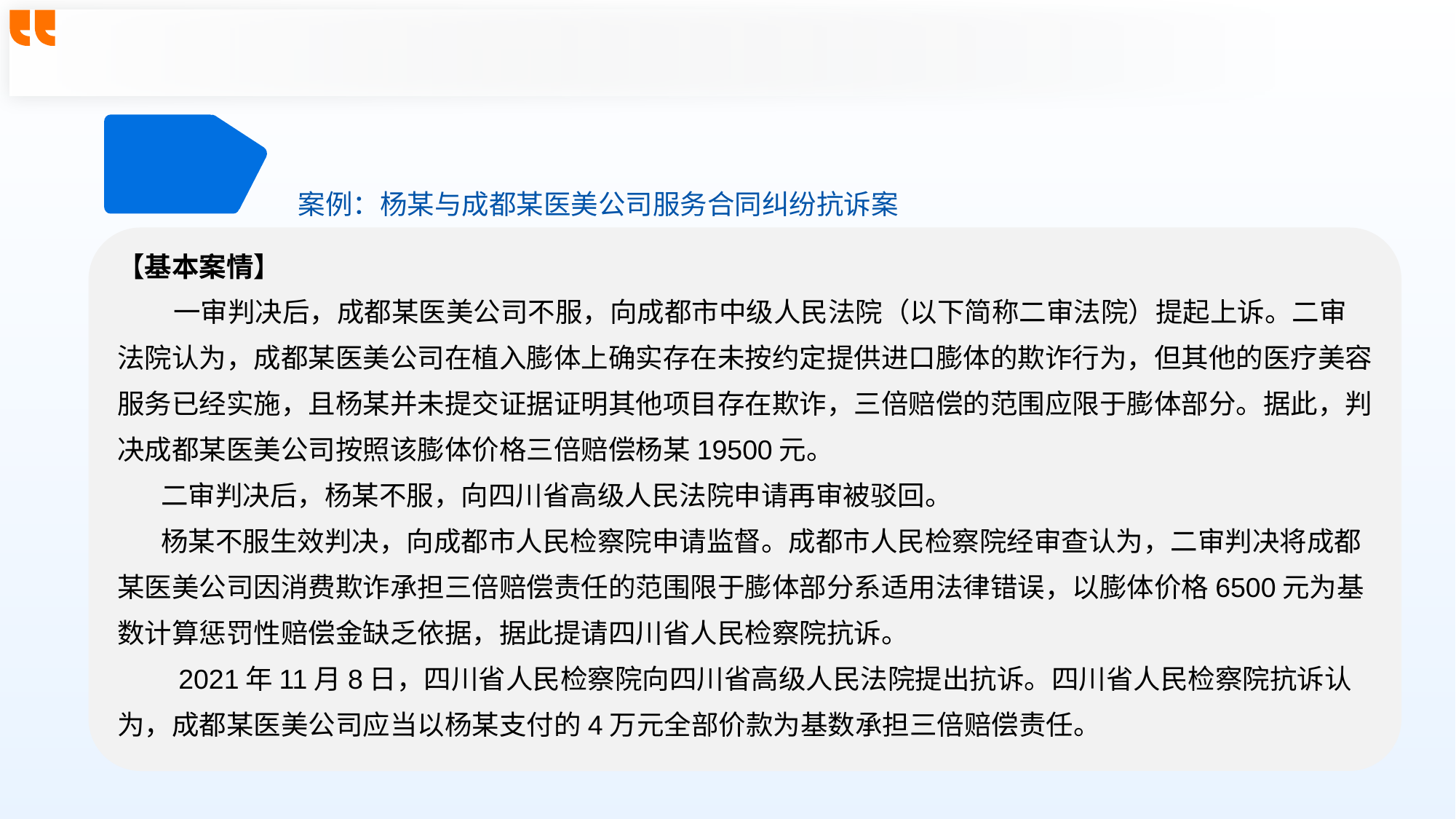

案例：杨某与成都某医美公司服务合同纠纷抗诉案

【基本案情】
        一审判决后，成都某医美公司不服，向成都市中级人民法院（以下简称二审法院）提起上诉。二审法院认为，成都某医美公司在植入膨体上确实存在未按约定提供进口膨体的欺诈行为，但其他的医疗美容服务已经实施，且杨某并未提交证据证明其他项目存在欺诈，三倍赔偿的范围应限于膨体部分。据此，判决成都某医美公司按照该膨体价格三倍赔偿杨某19500元。
      二审判决后，杨某不服，向四川省高级人民法院申请再审被驳回。
      杨某不服生效判决，向成都市人民检察院申请监督。成都市人民检察院经审查认为，二审判决将成都某医美公司因消费欺诈承担三倍赔偿责任的范围限于膨体部分系适用法律错误，以膨体价格6500元为基数计算惩罚性赔偿金缺乏依据，据此提请四川省人民检察院抗诉。
        2021年11月8日，四川省人民检察院向四川省高级人民法院提出抗诉。四川省人民检察院抗诉认为，成都某医美公司应当以杨某支付的4万元全部价款为基数承担三倍赔偿责任。